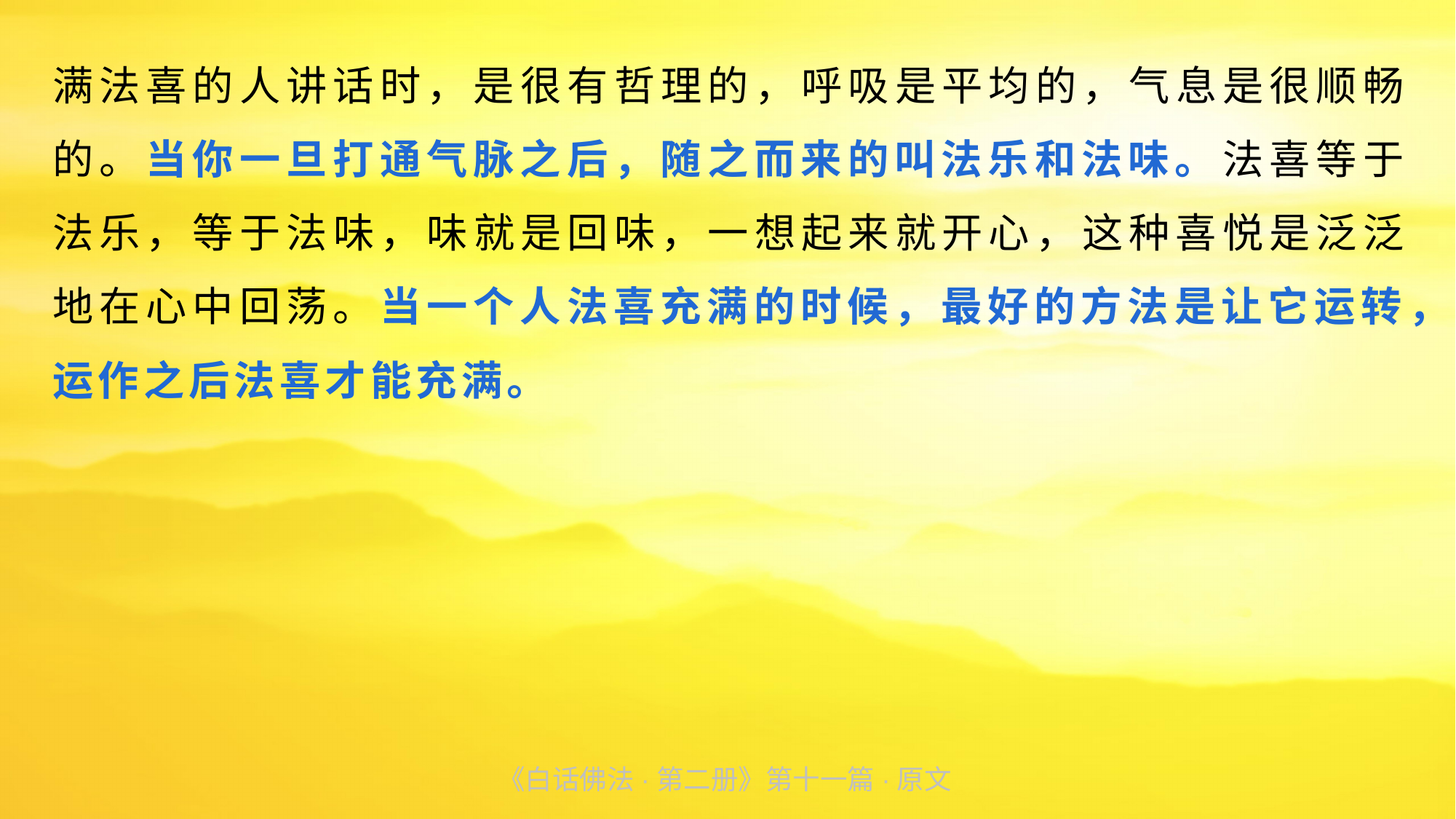

满法喜的人讲话时，是很有哲理的，呼吸是平均的，气息是很顺畅的。当你一旦打通气脉之后，随之而来的叫法乐和法味。法喜等于法乐，等于法味，味就是回味，一想起来就开心，这种喜悦是泛泛地在心中回荡。当一个人法喜充满的时候，最好的方法是让它运转，运作之后法喜才能充满。
《白话佛法·第二册》第十一篇·原文